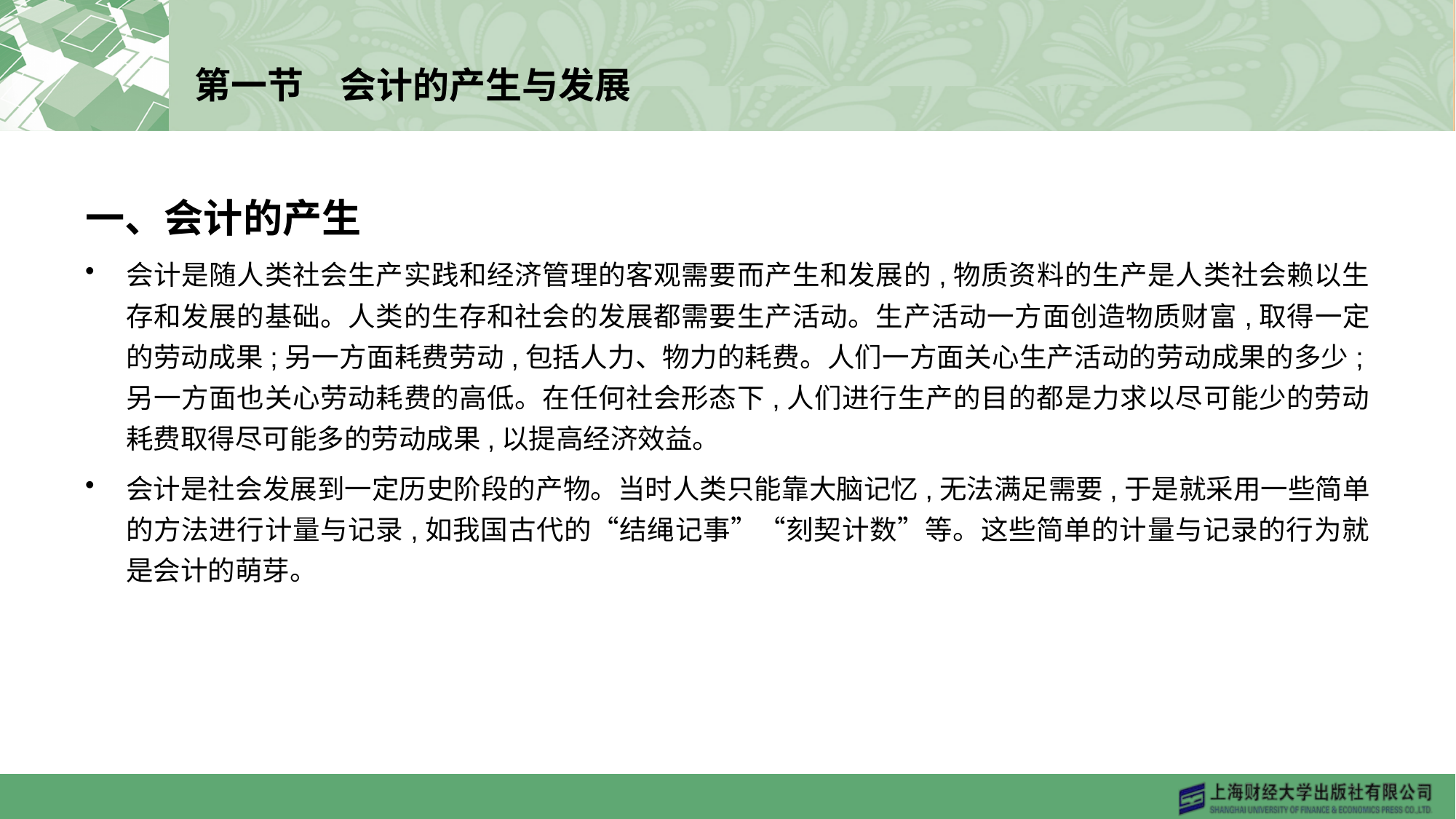

# 第一节　会计的产生与发展
一、会计的产生
会计是随人类社会生产实践和经济管理的客观需要而产生和发展的,物质资料的生产是人类社会赖以生存和发展的基础。人类的生存和社会的发展都需要生产活动。生产活动一方面创造物质财富,取得一定的劳动成果;另一方面耗费劳动,包括人力、物力的耗费。人们一方面关心生产活动的劳动成果的多少;另一方面也关心劳动耗费的高低。在任何社会形态下,人们进行生产的目的都是力求以尽可能少的劳动耗费取得尽可能多的劳动成果,以提高经济效益。
会计是社会发展到一定历史阶段的产物。当时人类只能靠大脑记忆,无法满足需要,于是就采用一些简单的方法进行计量与记录,如我国古代的“结绳记事”“刻契计数”等。这些简单的计量与记录的行为就是会计的萌芽。